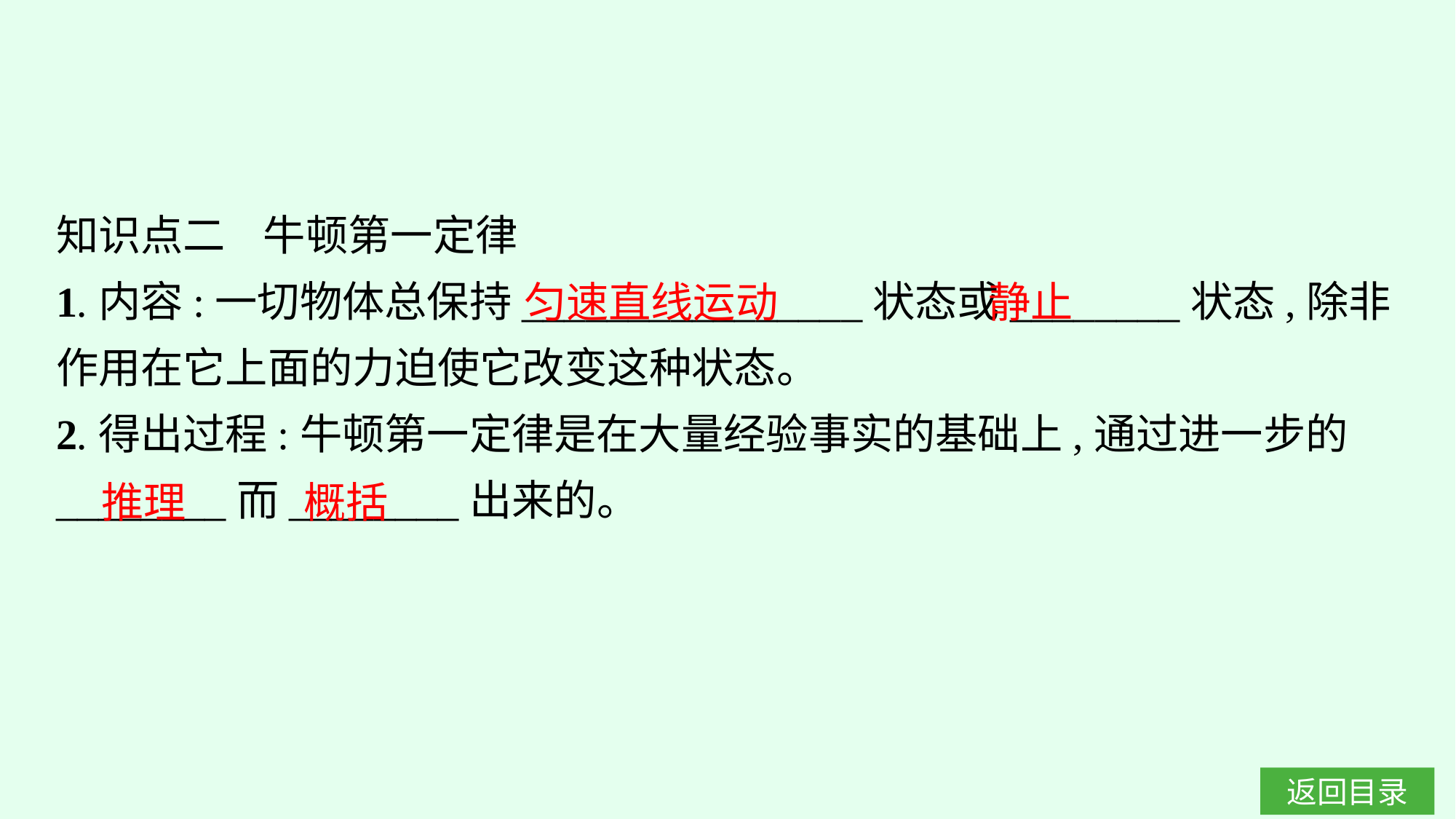

知识点二    牛顿第一定律
1.内容:一切物体总保持________________状态或________状态,除非作用在它上面的力迫使它改变这种状态。
2.得出过程:牛顿第一定律是在大量经验事实的基础上,通过进一步的________而________出来的。
匀速直线运动
静止
推理
概括